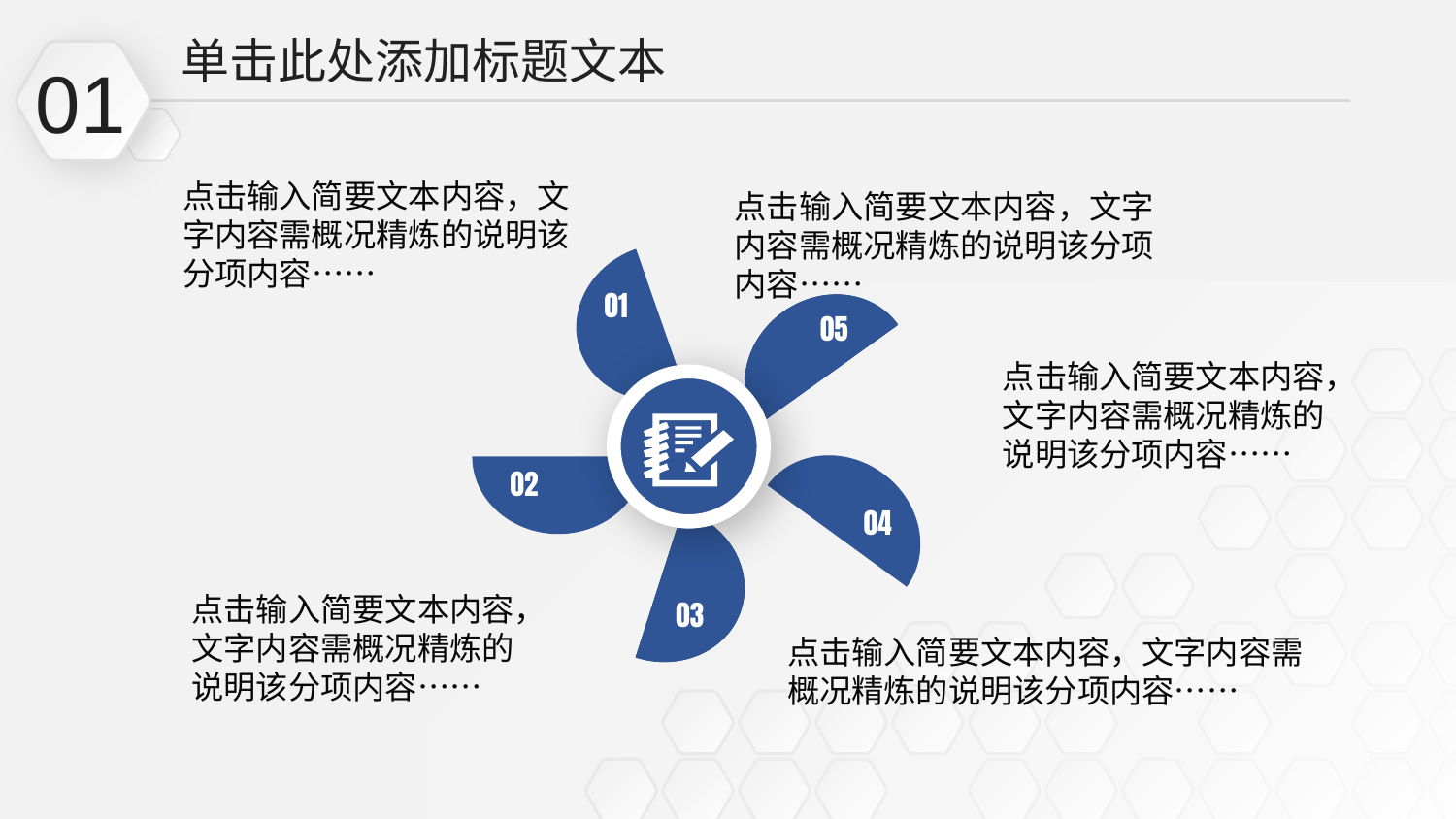

单击此处添加标题文本
01
点击输入简要文本内容，文字内容需概况精炼的说明该分项内容……
点击输入简要文本内容，文字内容需概况精炼的说明该分项内容……
01

05
点击输入简要文本内容，文字内容需概况精炼的说明该分项内容……

02

04

点击输入简要文本内容，文字内容需概况精炼的说明该分项内容……
03
点击输入简要文本内容，文字内容需概况精炼的说明该分项内容……